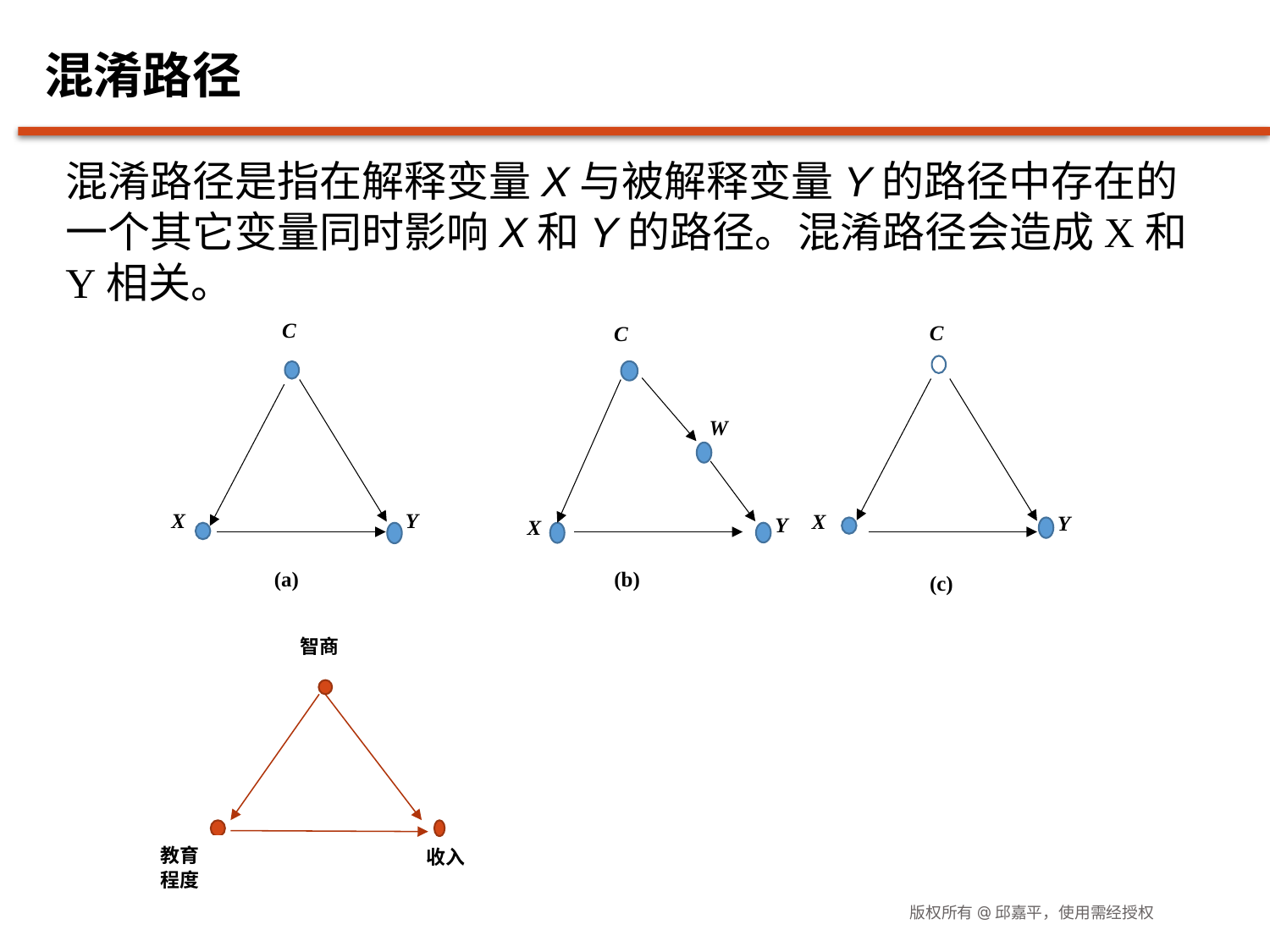

# 混淆路径
混淆路径是指在解释变量X与被解释变量Y的路径中存在的一个其它变量同时影响X和Y的路径。混淆路径会造成X和Y相关。

C
C
W
X
Y
Y
X

C

Y

(a)
(b)
(c)
X
智商

教育程度
收入
版权所有@邱嘉平，使用需经授权